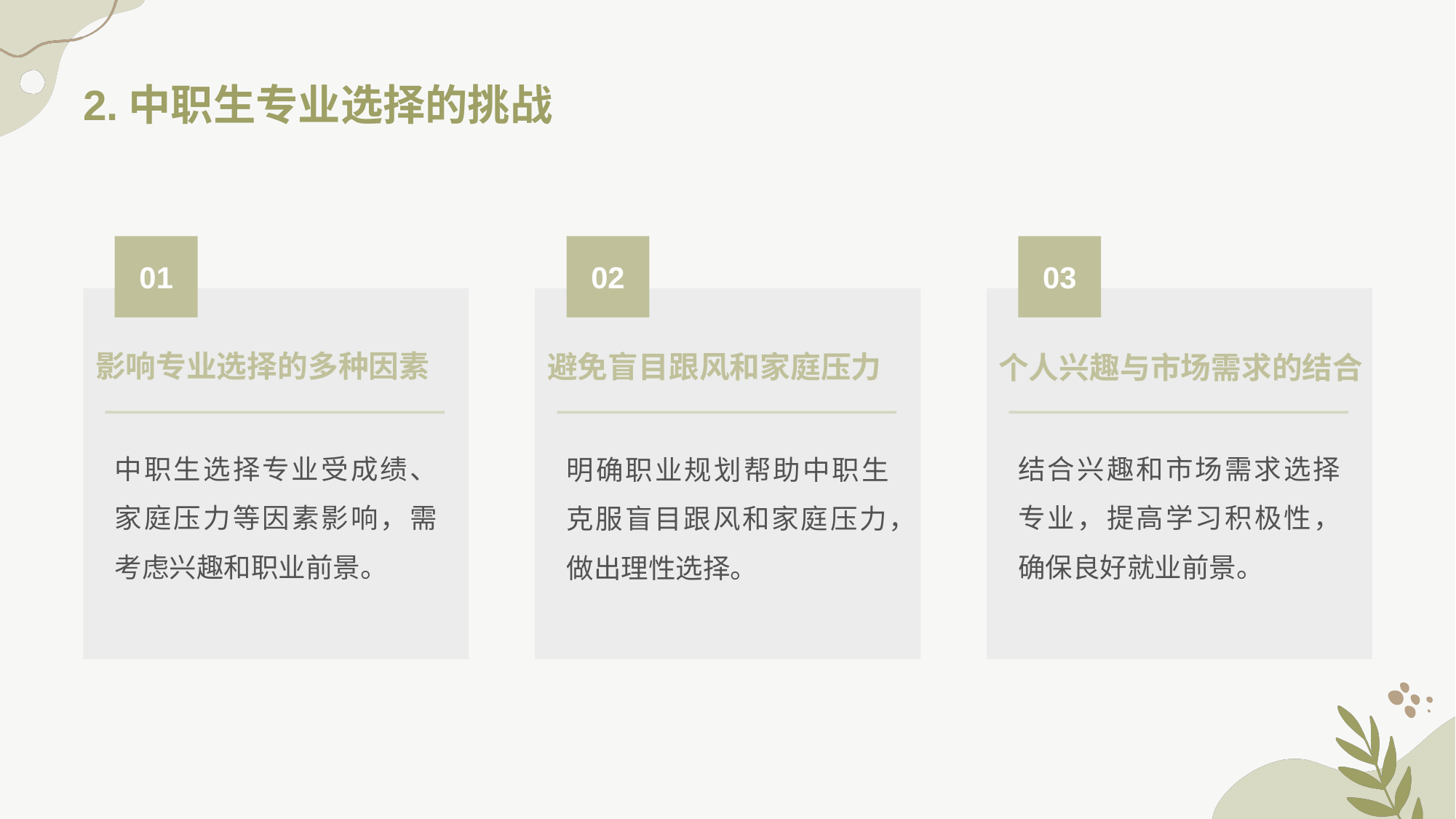

2.中职生专业选择的挑战
01
02
03

影响专业选择的多种因素
避免盲目跟风和家庭压力
个人兴趣与市场需求的结合
中职生选择专业受成绩、家庭压力等因素影响，需考虑兴趣和职业前景。
结合兴趣和市场需求选择专业，提高学习积极性，确保良好就业前景。
明确职业规划帮助中职生克服盲目跟风和家庭压力，做出理性选择。